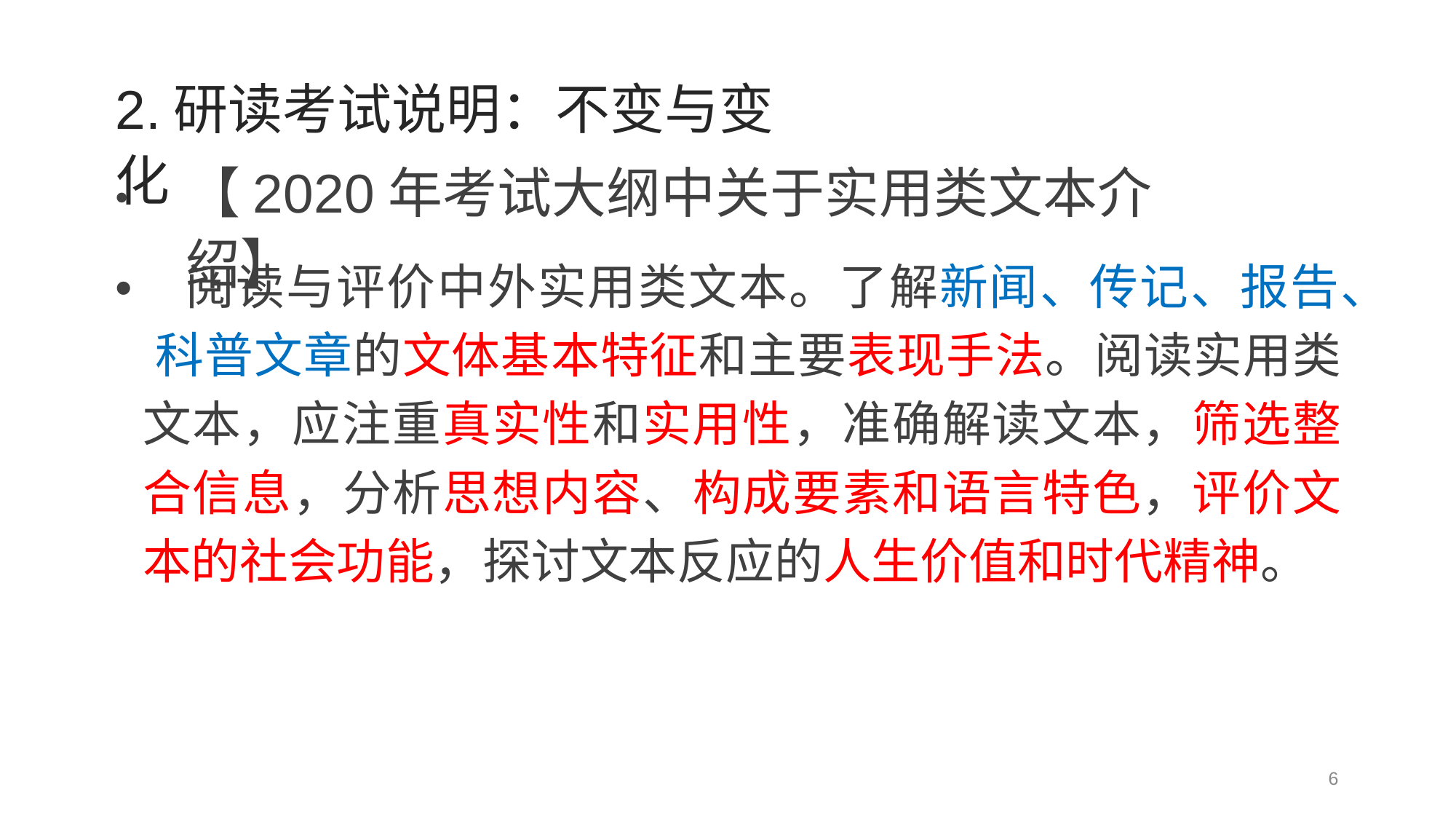

2.研读考试说明：不变与变化
【2020年考试大纲中关于实用类文本介绍】
•
• 阅读与评价中外实用类文本。了解新闻、传记、报告、 科普文章的文体基本特征和主要表现手法。阅读实用类 文本，应注重真实性和实用性，准确解读文本，筛选整 合信息，分析思想内容、构成要素和语言特色，评价文 本的社会功能，探讨文本反应的人生价值和时代精神。
6